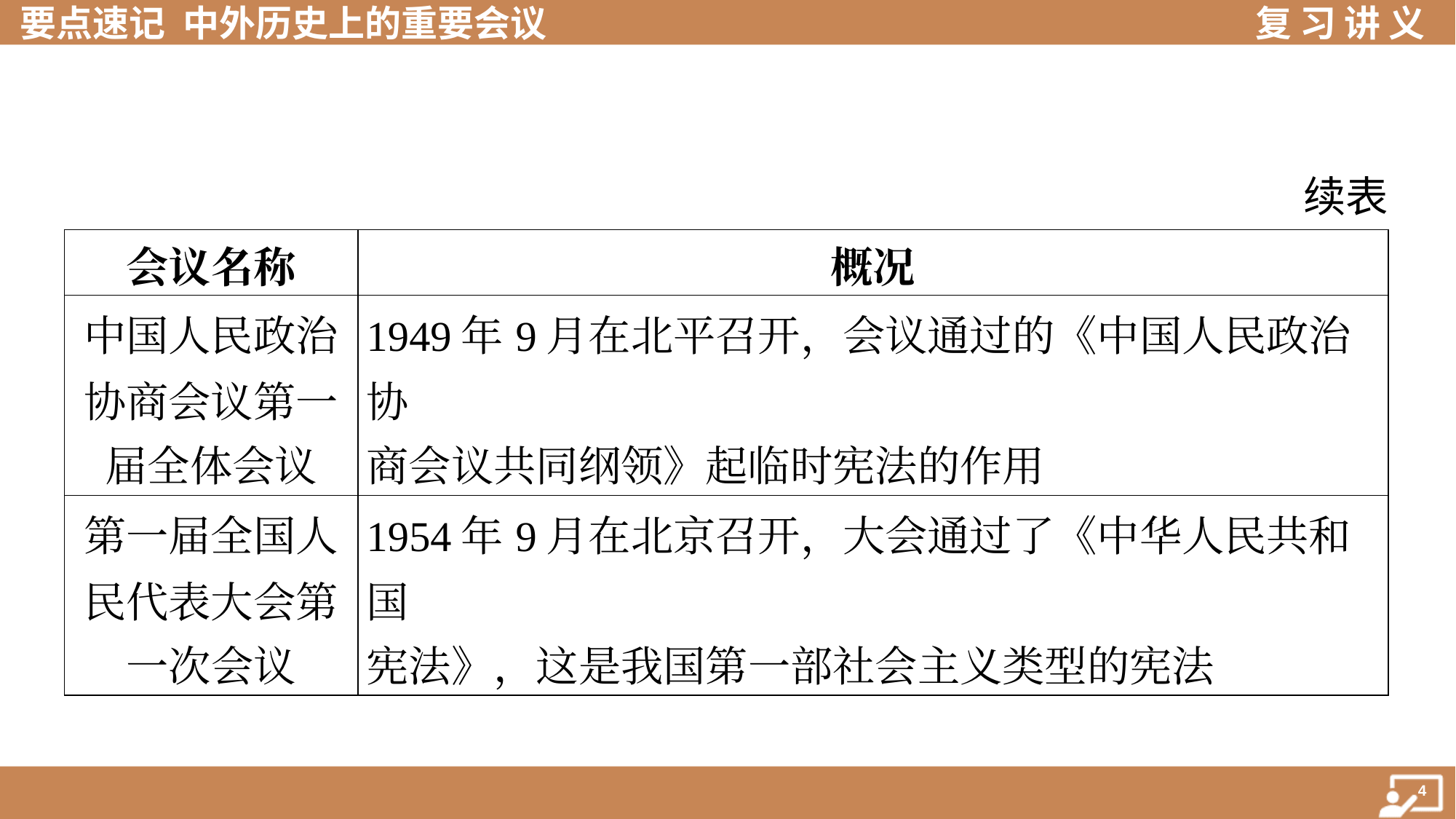

续表
| 会议名称 | 概况 |
| --- | --- |
| 中国人民政治 协商会议第一 届全体会议 | 1949年9月在北平召开，会议通过的《中国人民政治协 商会议共同纲领》起临时宪法的作用 |
| 第一届全国人 民代表大会第 一次会议 | 1954年9月在北京召开，大会通过了《中华人民共和国 宪法》，这是我国第一部社会主义类型的宪法 |